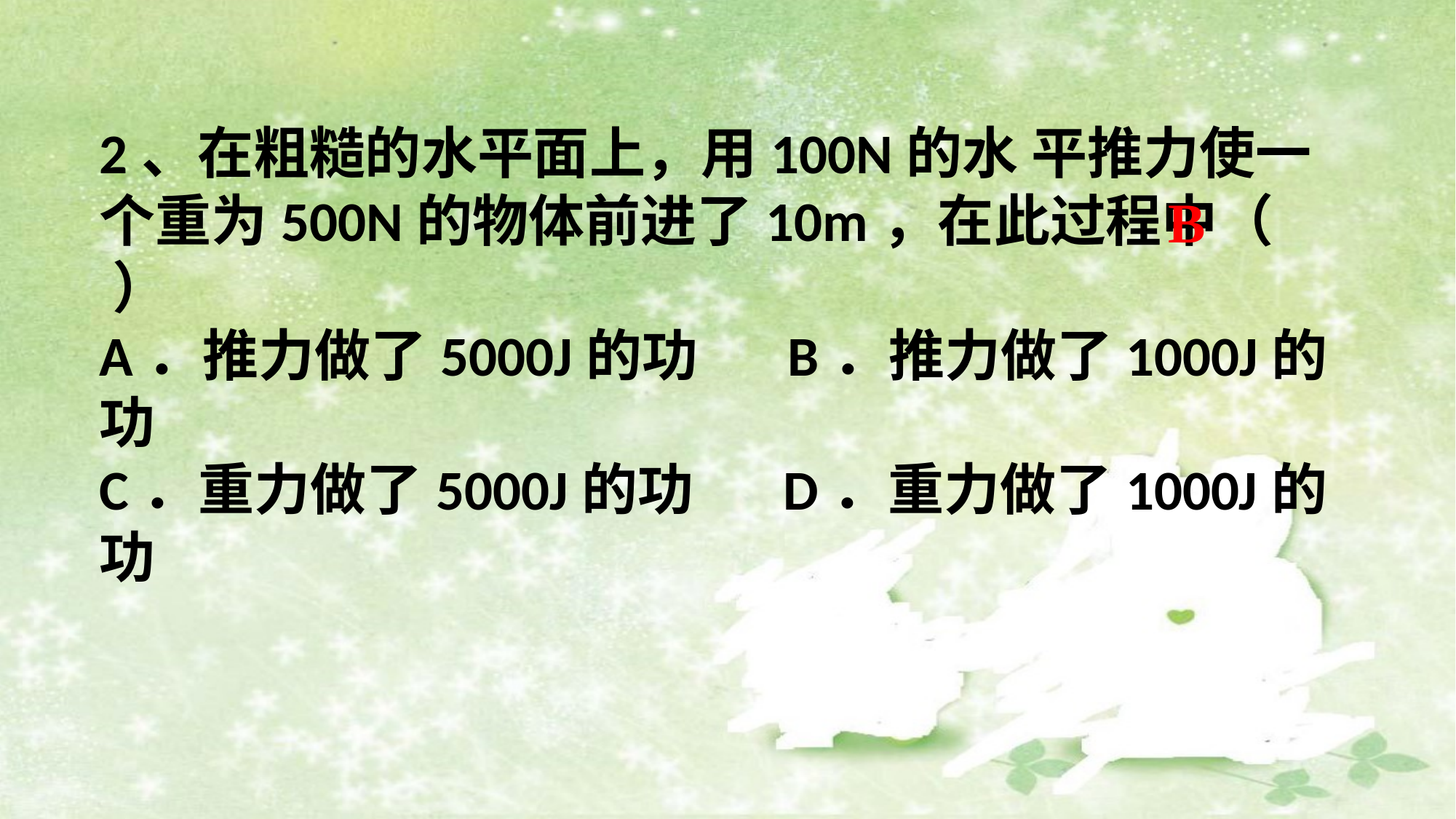

2、在粗糙的水平面上，用100N的水 平推力使一个重为500N的物体前进了10m，在此过程中（    ）
A．推力做了5000J的功      B．推力做了1000J的功
C．重力做了5000J的功      D．重力做了1000J的功
B